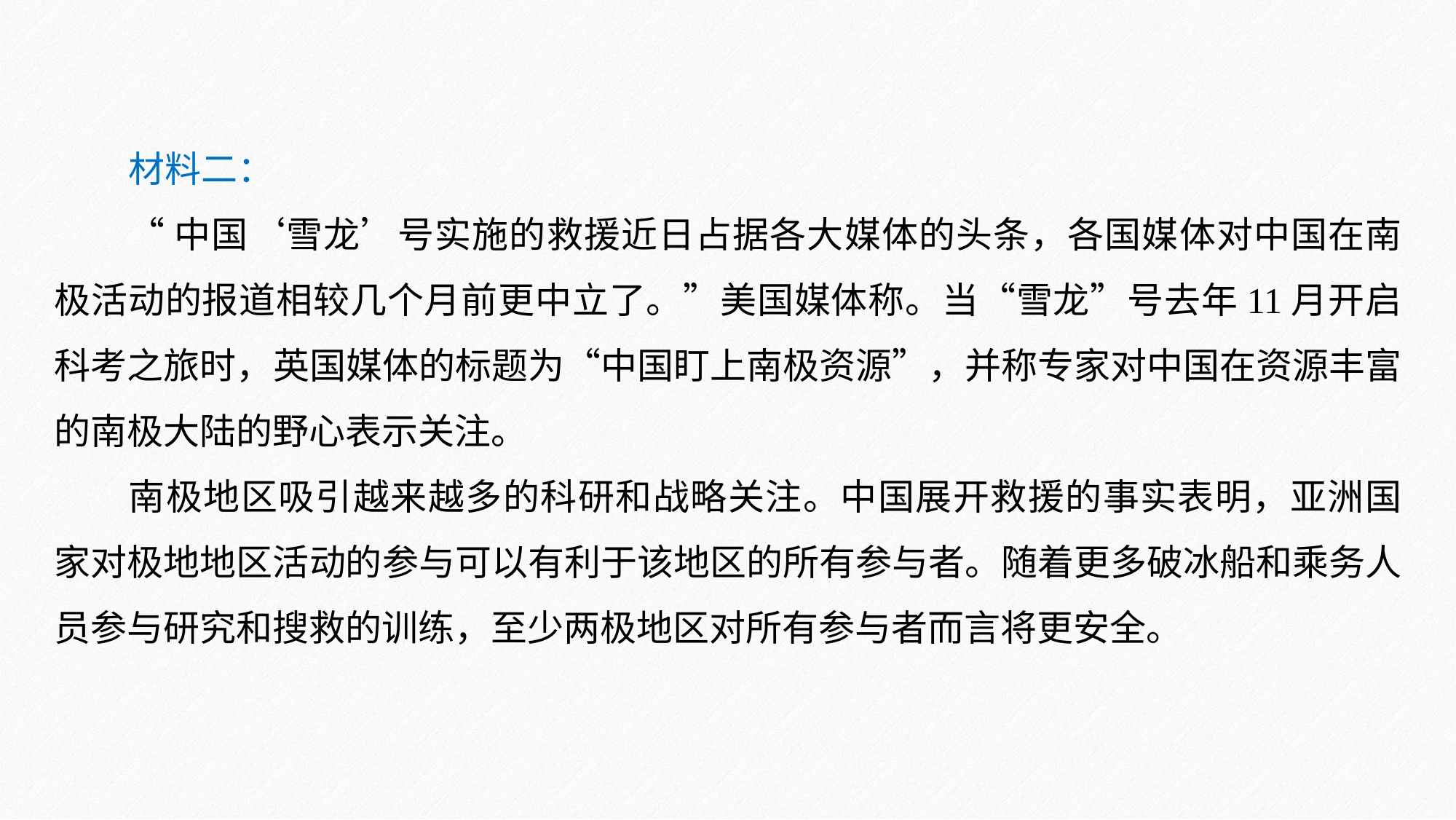

材料二：
“中国‘雪龙’号实施的救援近日占据各大媒体的头条，各国媒体对中国在南极活动的报道相较几个月前更中立了。”美国媒体称。当“雪龙”号去年11月开启科考之旅时，英国媒体的标题为“中国盯上南极资源”，并称专家对中国在资源丰富的南极大陆的野心表示关注。
南极地区吸引越来越多的科研和战略关注。中国展开救援的事实表明，亚洲国家对极地地区活动的参与可以有利于该地区的所有参与者。随着更多破冰船和乘务人员参与研究和搜救的训练，至少两极地区对所有参与者而言将更安全。